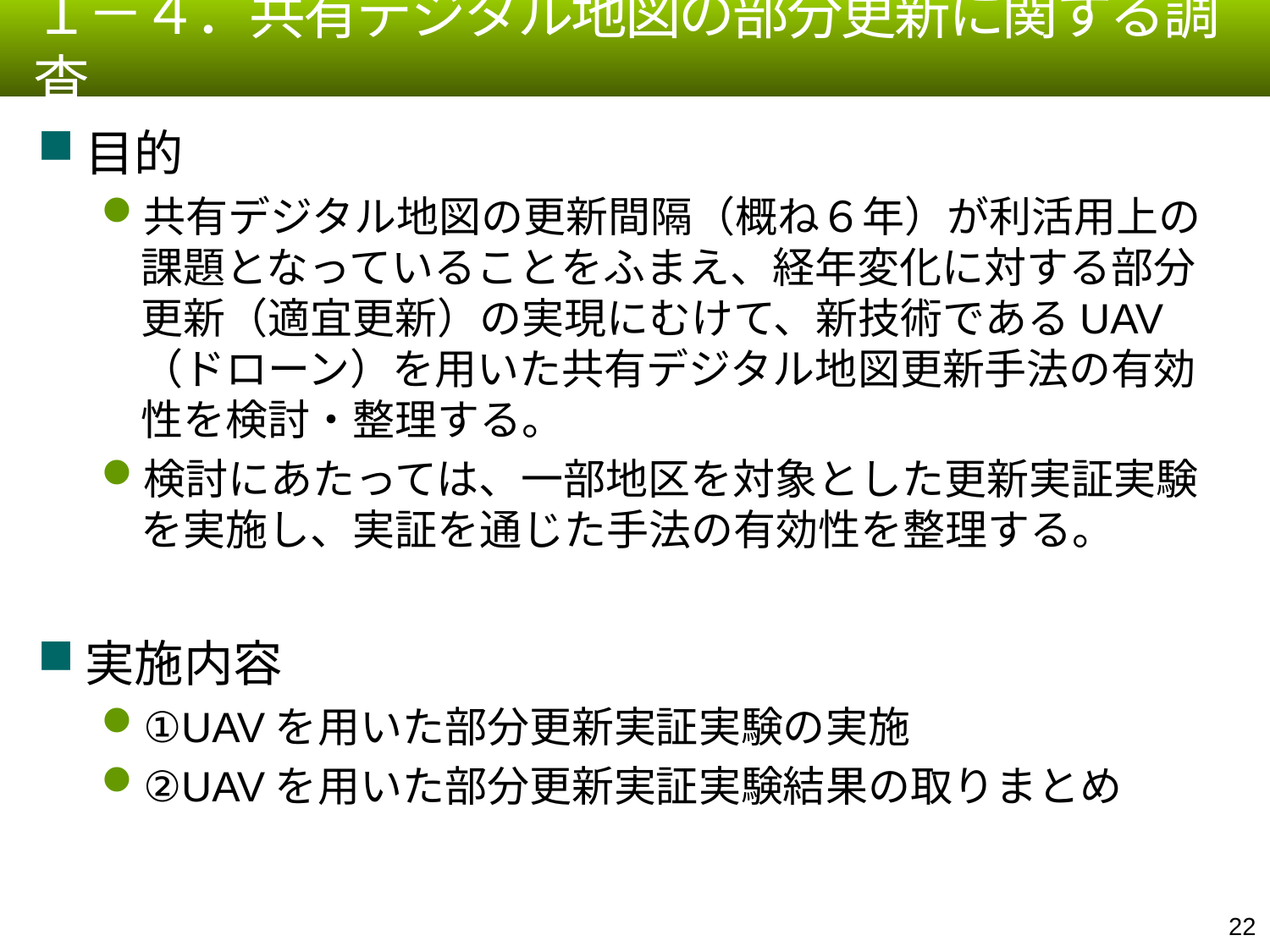

１－４．共有デジタル地図の部分更新に関する調査
目的
共有デジタル地図の更新間隔（概ね６年）が利活用上の課題となっていることをふまえ、経年変化に対する部分更新（適宜更新）の実現にむけて、新技術であるUAV（ドローン）を用いた共有デジタル地図更新手法の有効性を検討・整理する。
検討にあたっては、一部地区を対象とした更新実証実験を実施し、実証を通じた手法の有効性を整理する。

実施内容
①UAVを用いた部分更新実証実験の実施
②UAVを用いた部分更新実証実験結果の取りまとめ
22